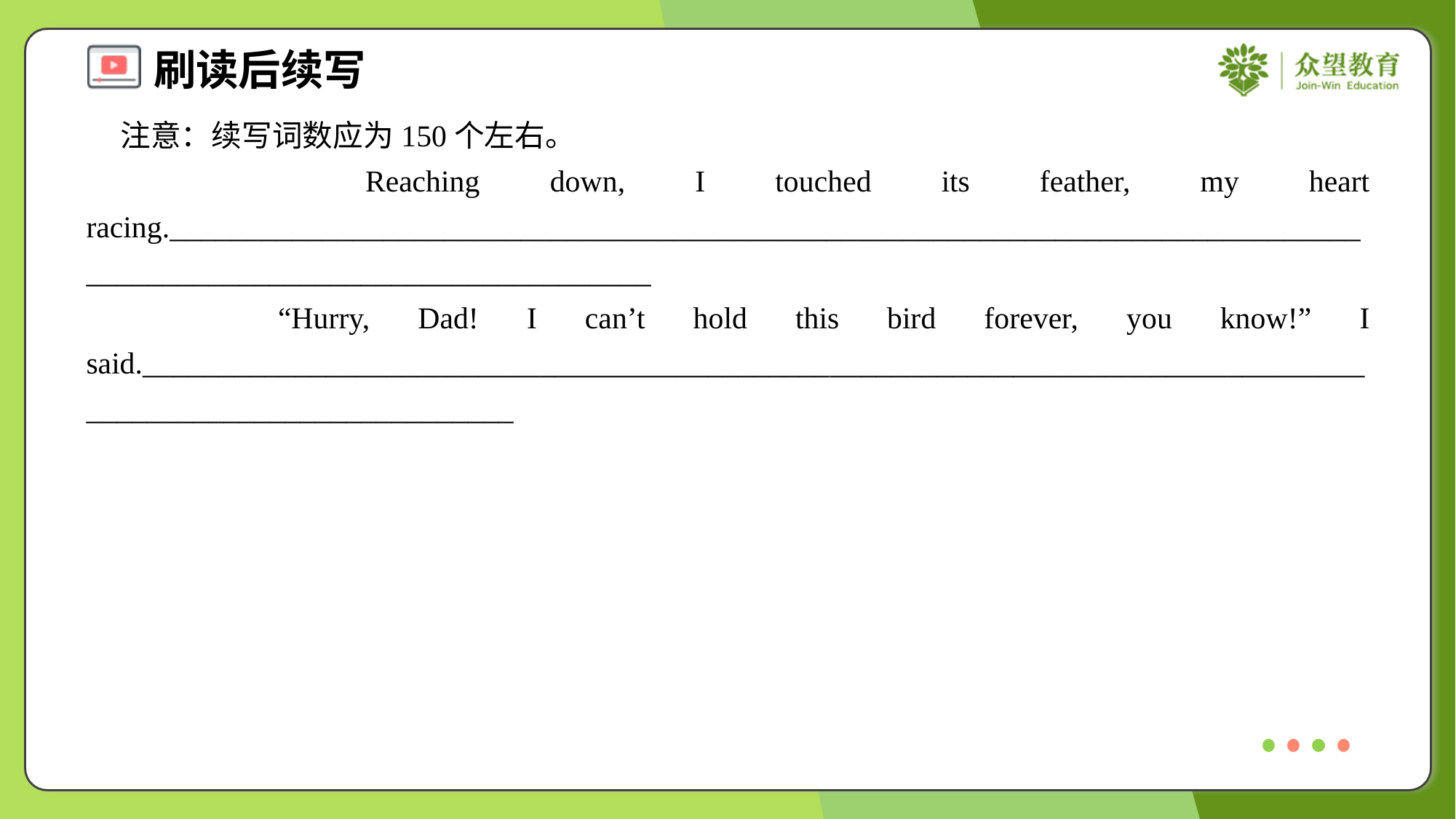

注意：续写词数应为150个左右。
    Reaching down, I touched its feather, my heart racing.___________________________________________________________________________________________________________________
    “Hurry, Dad! I can’t hold this bird forever, you know!” I said.____________________________________________________________________________________________________________